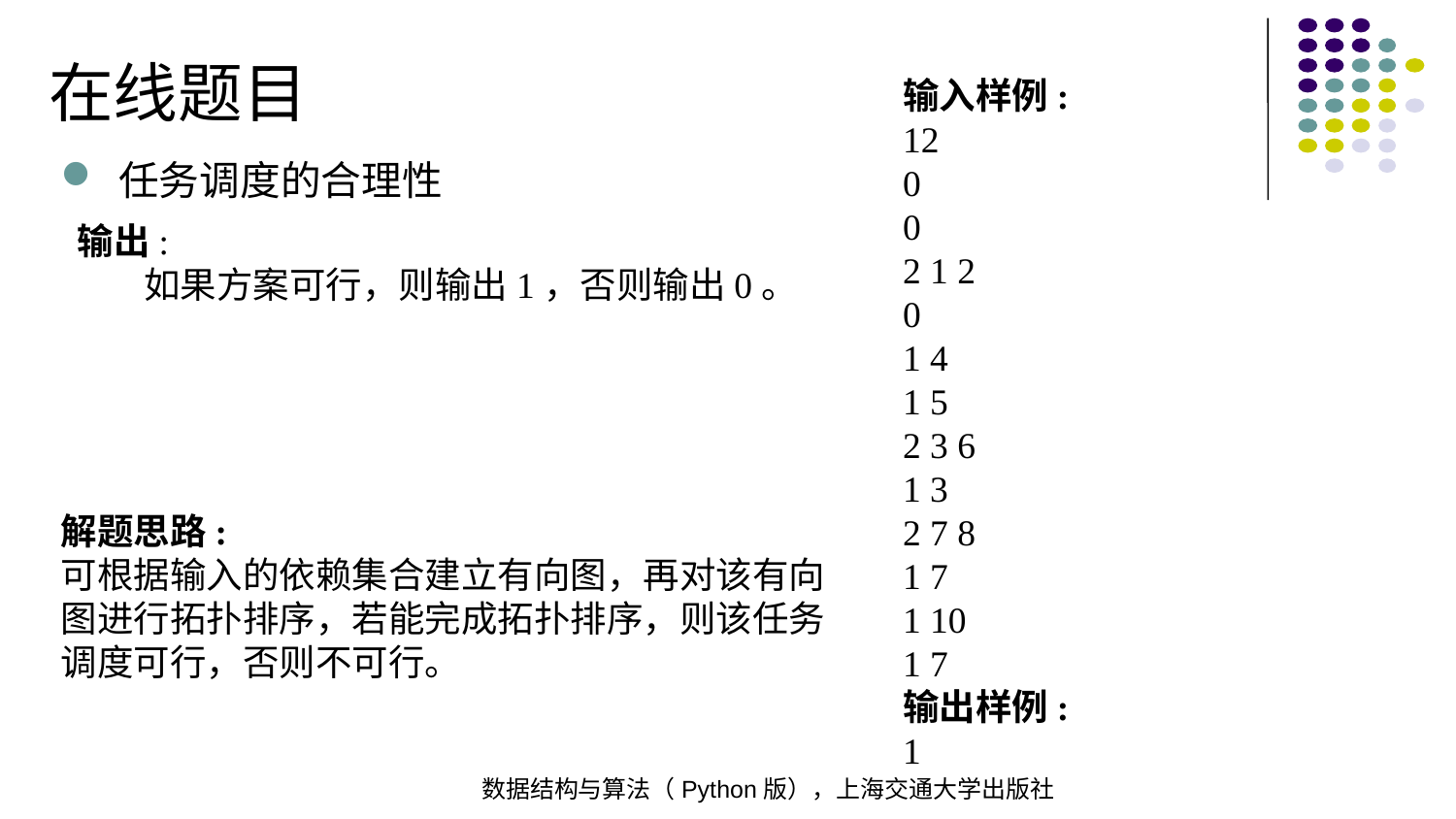

在线题目
输入样例:
12
0
0
2 1 2
0
1 4
1 5
2 3 6
1 3
2 7 8
1 7
1 10
1 7
输出样例:
1
任务调度的合理性
输出:
       如果方案可行，则输出1，否则输出0。
解题思路:
可根据输入的依赖集合建立有向图，再对该有向图进行拓扑排序，若能完成拓扑排序，则该任务调度可行，否则不可行。